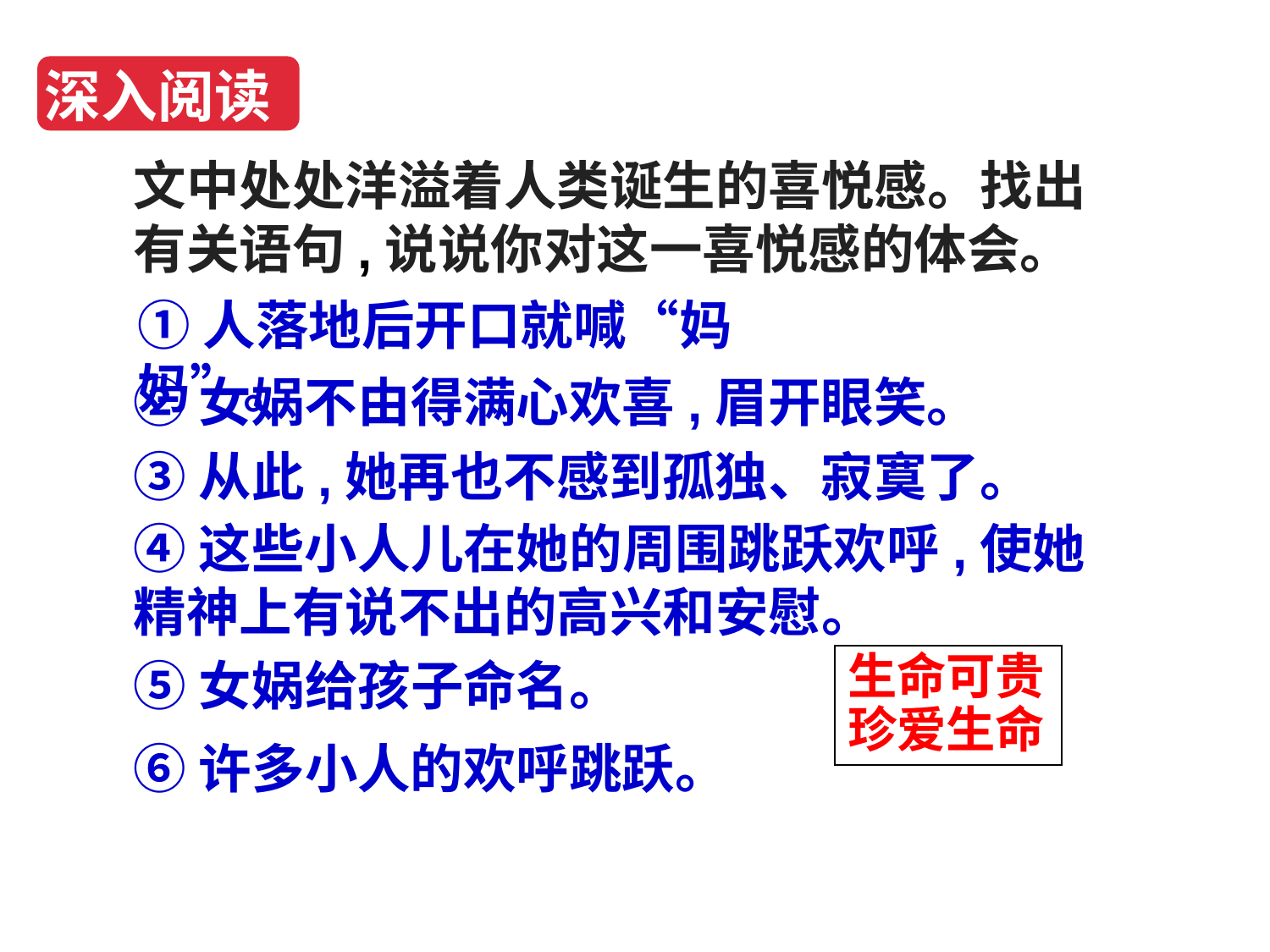

深入阅读

文中处处洋溢着人类诞生的喜悦感。找出有关语句,说说你对这一喜悦感的体会。
①人落地后开口就喊“妈妈”。
②女娲不由得满心欢喜,眉开眼笑。
③从此,她再也不感到孤独、寂寞了。
④这些小人儿在她的周围跳跃欢呼,使她精神上有说不出的高兴和安慰。
⑤女娲给孩子命名。
生命可贵
珍爱生命
⑥许多小人的欢呼跳跃。